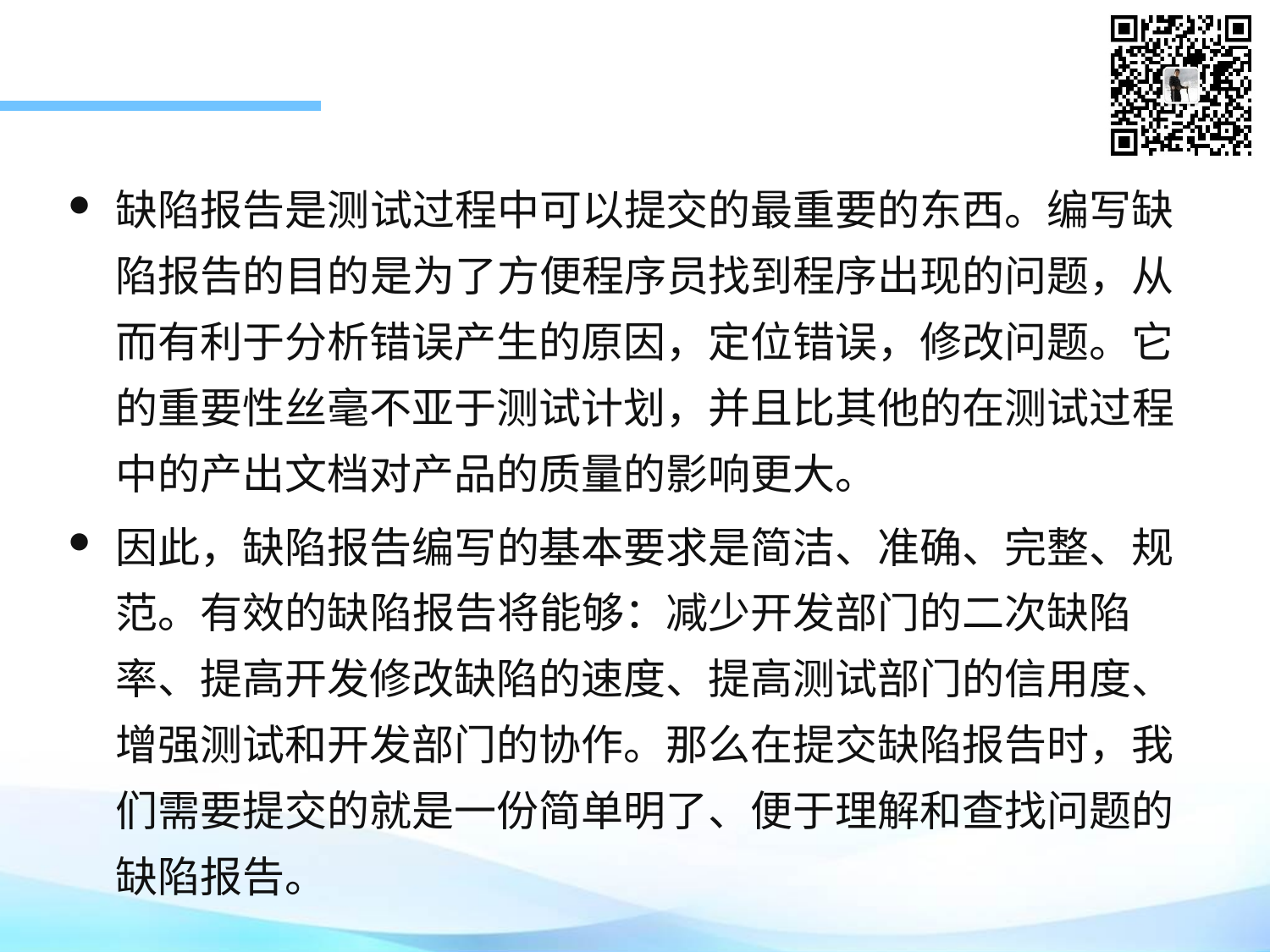

缺陷报告是测试过程中可以提交的最重要的东西。编写缺陷报告的目的是为了方便程序员找到程序出现的问题，从而有利于分析错误产生的原因，定位错误，修改问题。它的重要性丝毫不亚于测试计划，并且比其他的在测试过程中的产出文档对产品的质量的影响更大。
因此，缺陷报告编写的基本要求是简洁、准确、完整、规范。有效的缺陷报告将能够：减少开发部门的二次缺陷率、提高开发修改缺陷的速度、提高测试部门的信用度、增强测试和开发部门的协作。那么在提交缺陷报告时，我们需要提交的就是一份简单明了、便于理解和查找问题的缺陷报告。